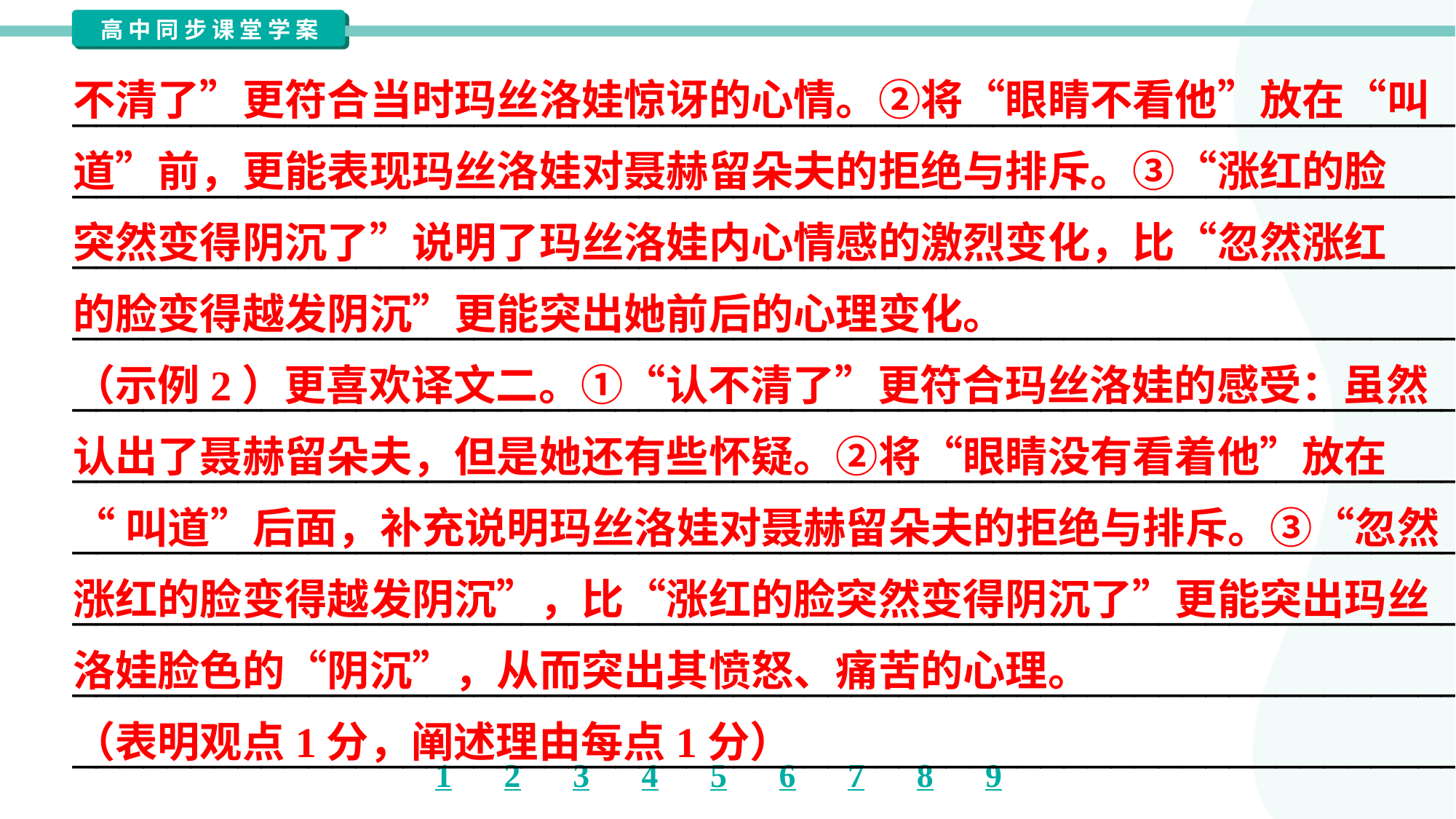

不清了”更符合当时玛丝洛娃惊讶的心情。②将“眼睛不看他”放在“叫
道”前，更能表现玛丝洛娃对聂赫留朵夫的拒绝与排斥。③“涨红的脸
突然变得阴沉了”说明了玛丝洛娃内心情感的激烈变化，比“忽然涨红
的脸变得越发阴沉”更能突出她前后的心理变化。
（示例2）更喜欢译文二。①“认不清了”更符合玛丝洛娃的感受：虽然
认出了聂赫留朵夫，但是她还有些怀疑。②将“眼睛没有看着他”放在
“叫道”后面，补充说明玛丝洛娃对聂赫留朵夫的拒绝与排斥。③“忽然
涨红的脸变得越发阴沉”，比“涨红的脸突然变得阴沉了”更能突出玛丝
洛娃脸色的“阴沉”，从而突出其愤怒、痛苦的心理。
（表明观点1分，阐述理由每点1分）
_____________________________________________________________
_____________________________________________________________
_____________________________________________________________
_____________________________________________________________
_____________________________________________________________
_____________________________________________________________
_____________________________________________________________
_____________________________________________________________
_____________________________________________________________
_____________________________________________________________